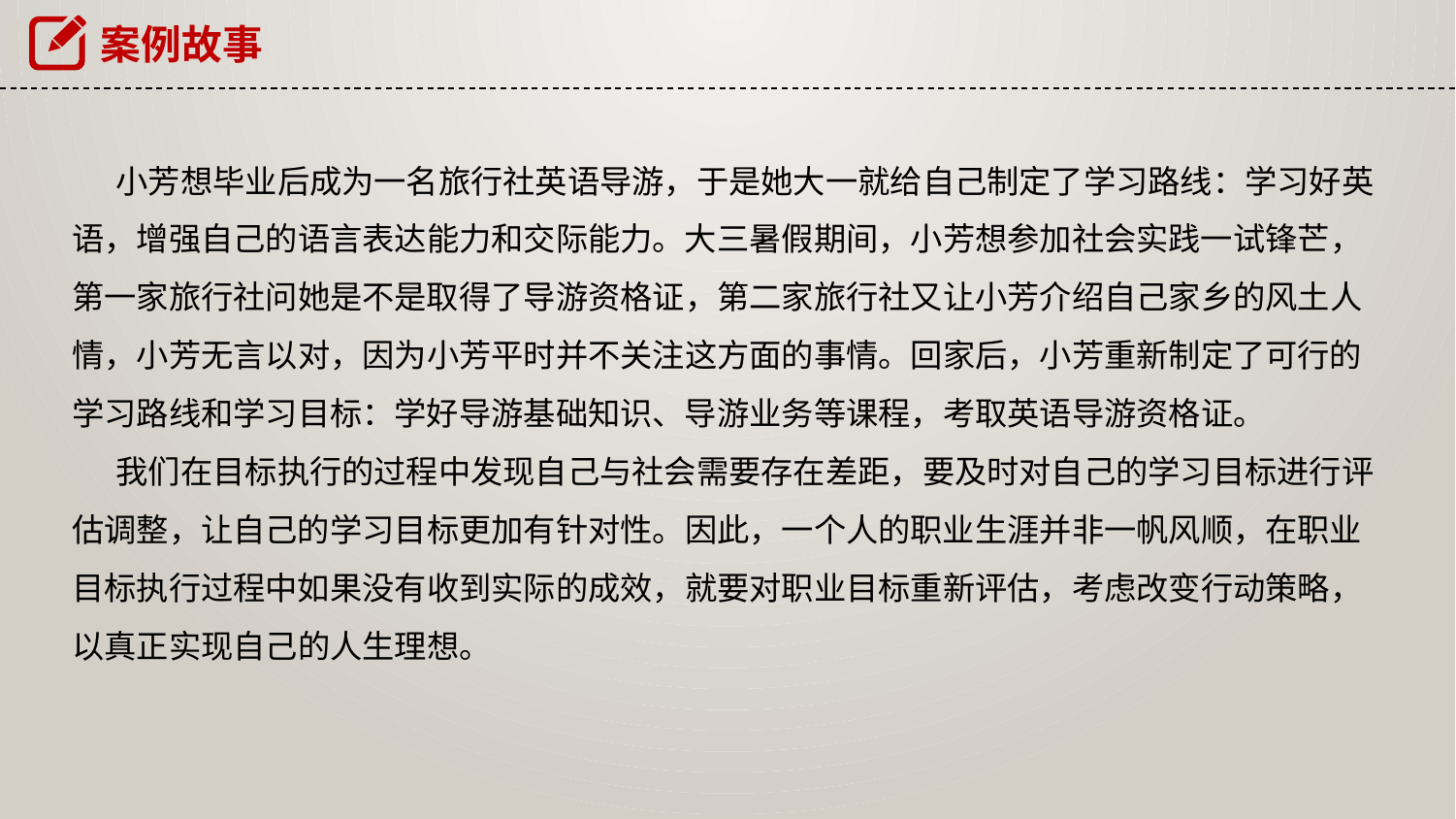

案例故事

     小芳想毕业后成为一名旅行社英语导游，于是她大一就给自己制定了学习路线：学习好英语，增强自己的语言表达能力和交际能力。大三暑假期间，小芳想参加社会实践一试锋芒，第一家旅行社问她是不是取得了导游资格证，第二家旅行社又让小芳介绍自己家乡的风土人情，小芳无言以对，因为小芳平时并不关注这方面的事情。回家后，小芳重新制定了可行的学习路线和学习目标：学好导游基础知识、导游业务等课程，考取英语导游资格证。
     我们在目标执行的过程中发现自己与社会需要存在差距，要及时对自己的学习目标进行评估调整，让自己的学习目标更加有针对性。因此，一个人的职业生涯并非一帆风顺，在职业目标执行过程中如果没有收到实际的成效，就要对职业目标重新评估，考虑改变行动策略，以真正实现自己的人生理想。
81